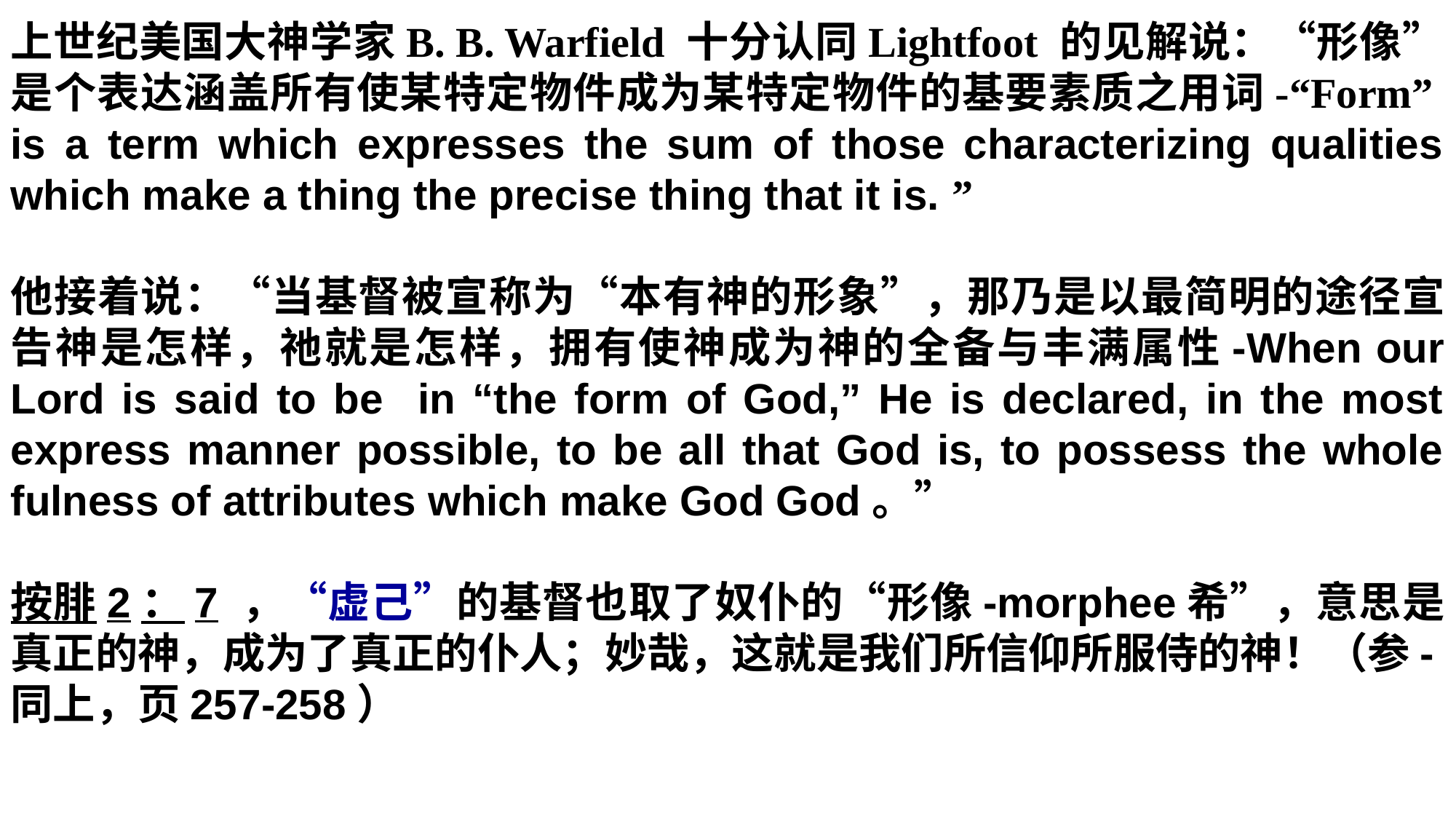

上世纪美国大神学家B. B. Warfield 十分认同Lightfoot 的见解说：“形像”是个表达涵盖所有使某特定物件成为某特定物件的基要素质之用词-“Form”  is a term which expresses the sum of those characterizing qualities which make a thing the precise thing that it is. ”

他接着说：“当基督被宣称为“本有神的形象”，那乃是以最简明的途径宣告神是怎样，祂就是怎样，拥有使神成为神的全备与丰满属性-When our Lord is said to be  in “the form of God,” He is declared, in the most express manner possible, to be all that God is, to possess the whole fulness of attributes which make God God。”

按腓2：7 ，“虚己”的基督也取了奴仆的“形像-morphee希”，意思是真正的神，成为了真正的仆人；妙哉，这就是我们所信仰所服侍的神！（参-同上，页257-258）